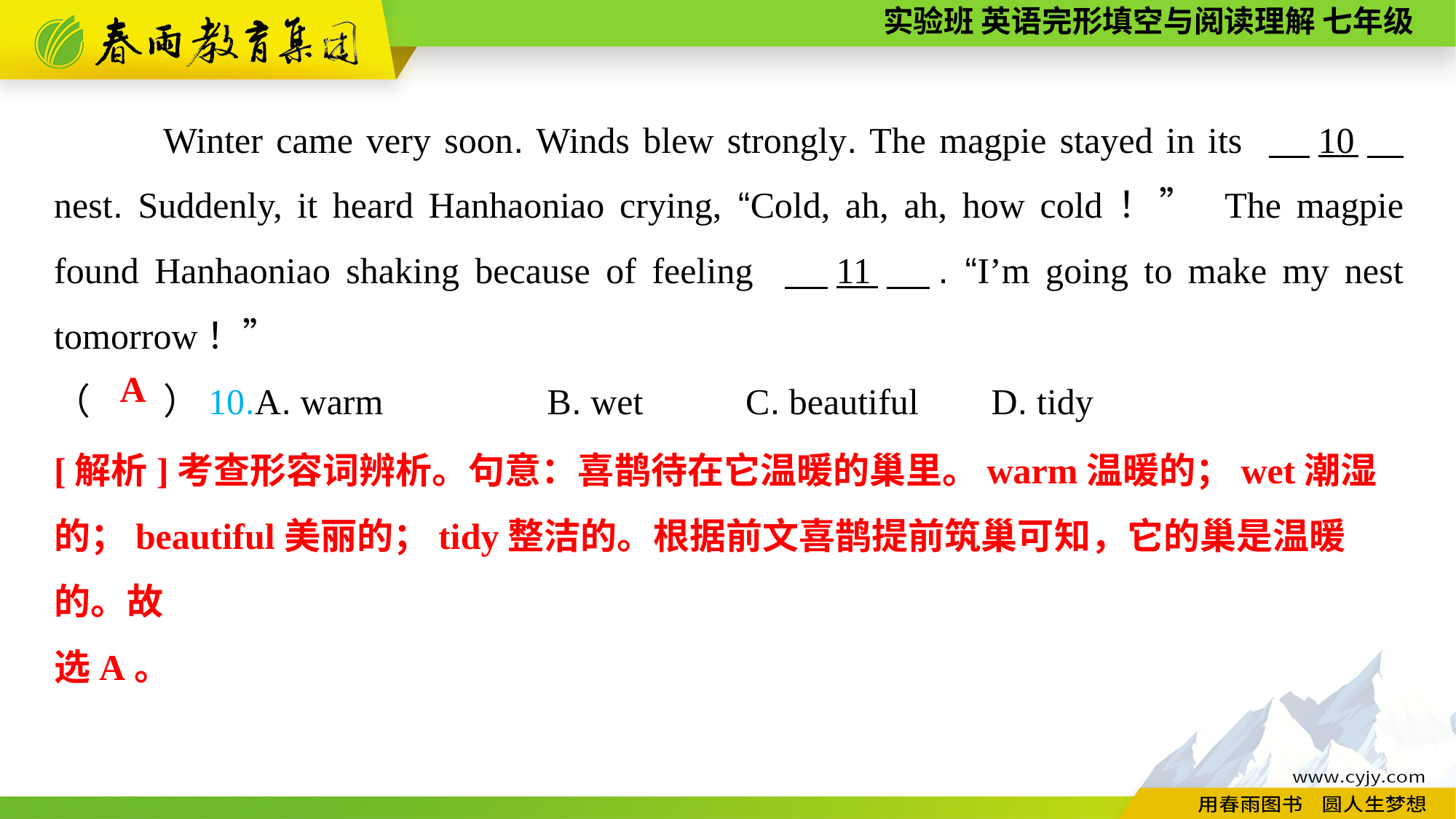

Winter came very soon. Winds blew strongly. The magpie stayed in its 　10　 nest. Suddenly, it heard Hanhaoniao crying, “Cold, ah, ah, how cold！” The magpie found Hanhaoniao shaking because of feeling 　11　. “I’m going to make my nest tomorrow！”
（　　）10.A. warm                  B. wet	    C. beautiful	       D. tidy
A
[解析]考查形容词辨析。句意：喜鹊待在它温暖的巢里。warm温暖的；wet潮湿的；beautiful美丽的；tidy整洁的。根据前文喜鹊提前筑巢可知，它的巢是温暖的。故
选A。